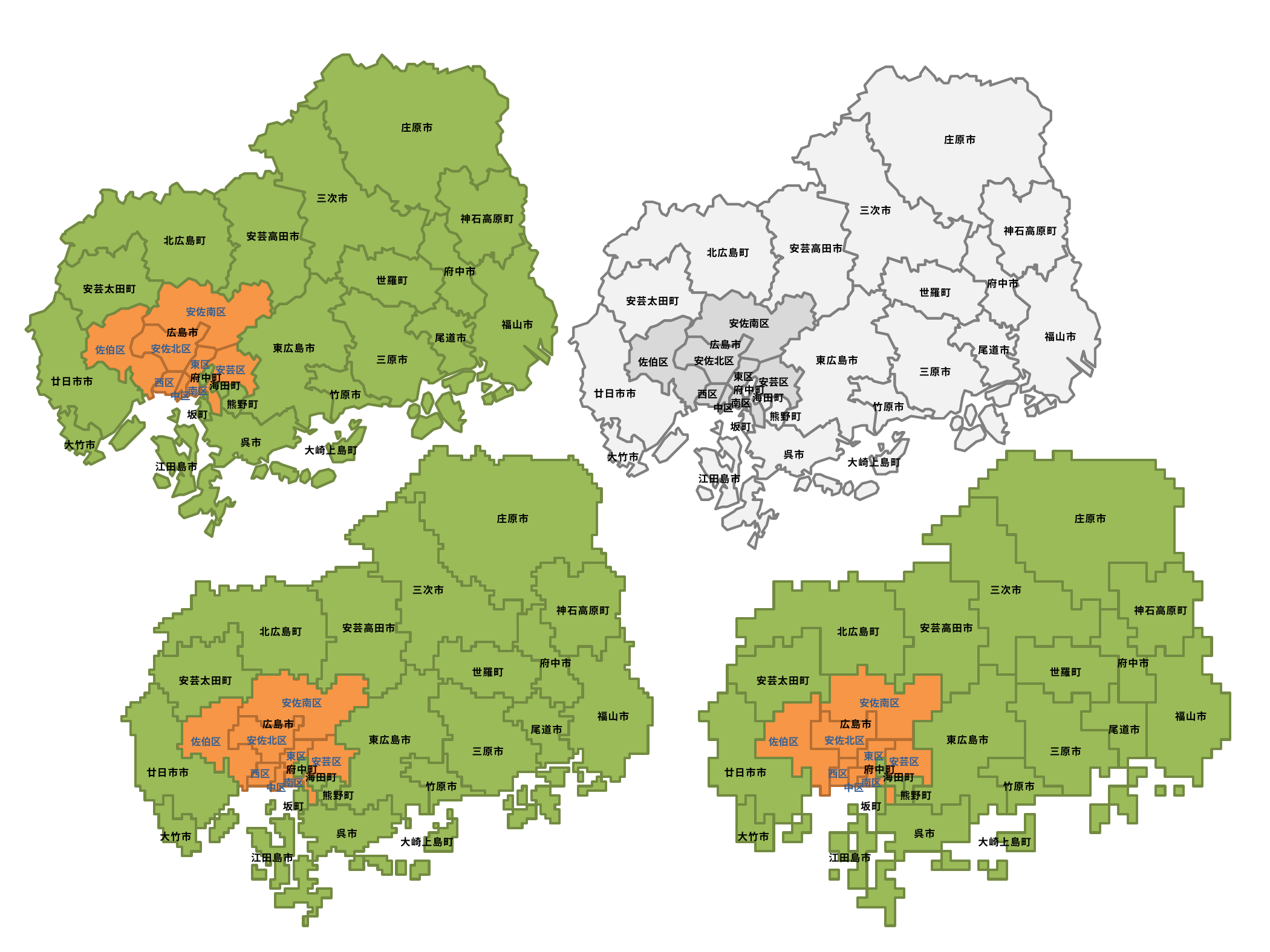

庄原市
三次市
神石高原町
安芸高田市
北広島町
府中市
世羅町
安芸太田町
福山市
広島市
尾道市
東広島市
三原市
府中町
廿日市市
海田町
竹原市
熊野町
坂町
呉市
大竹市
大崎上島町
江田島市
庄原市
三次市
神石高原町
安芸高田市
北広島町
府中市
世羅町
安芸太田町
福山市
広島市
尾道市
東広島市
三原市
府中町
廿日市市
海田町
竹原市
熊野町
坂町
呉市
大竹市
大崎上島町
江田島市

安佐南区
安佐北区
佐伯区
東区
安芸区
西区
南区
中区
安佐南区
安佐北区
佐伯区
東区
安芸区
西区
南区
中区

庄原市
三次市
神石高原町
安芸高田市
北広島町
府中市
世羅町
安芸太田町
福山市
広島市
尾道市
東広島市
三原市
府中町
廿日市市
海田町
竹原市
熊野町
坂町
呉市
大竹市
大崎上島町
江田島市
庄原市
三次市
神石高原町
安芸高田市
北広島町
府中市
世羅町
安芸太田町
福山市
広島市
尾道市
東広島市
三原市
府中町
廿日市市
海田町
竹原市
熊野町
坂町
呉市
大竹市
大崎上島町
江田島市

安佐南区
安佐北区
佐伯区
東区
安芸区
西区
南区
中区
安佐南区
安佐北区
佐伯区
東区
安芸区
西区
南区
中区